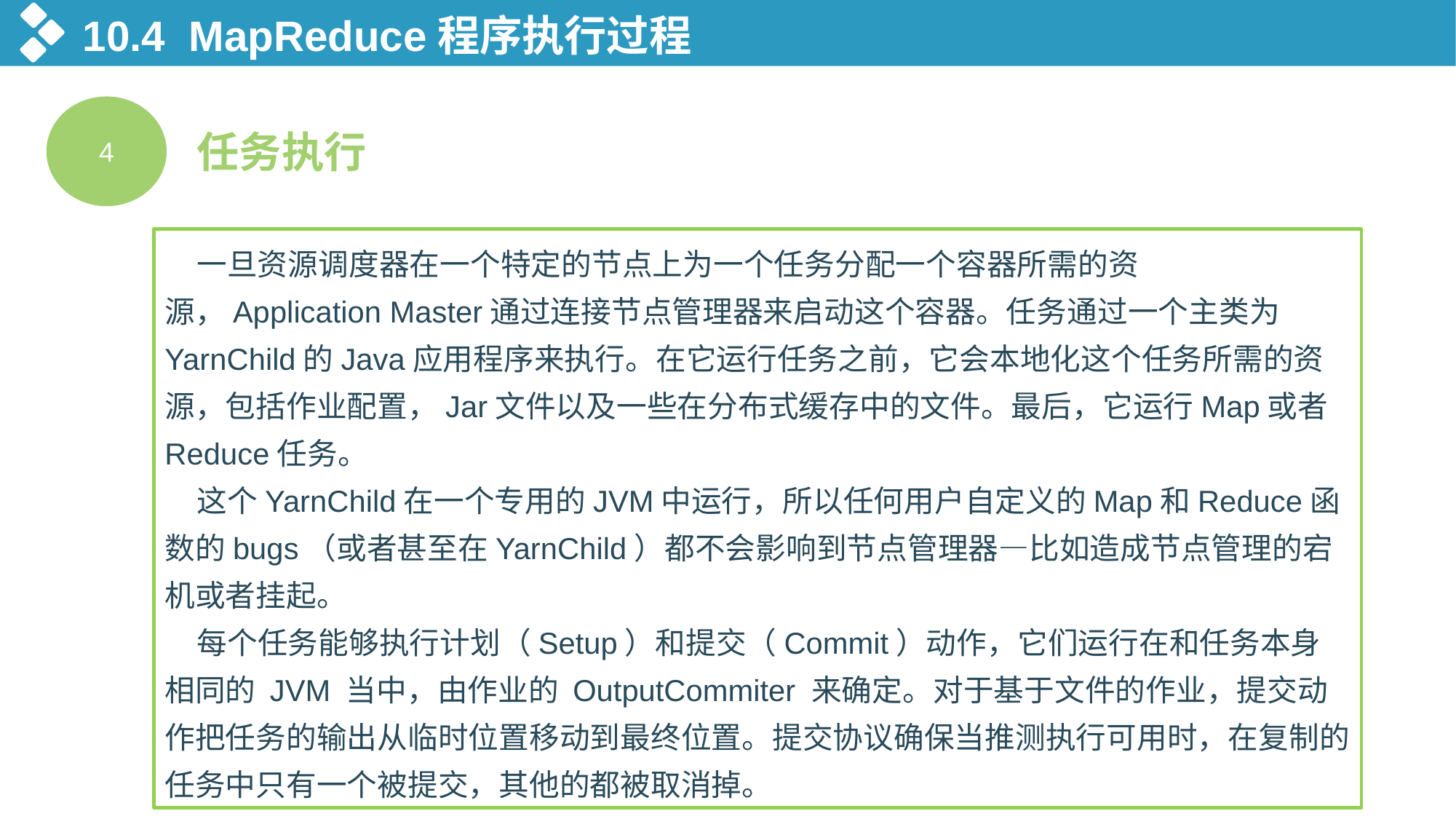

10.4  MapReduce程序执行过程
4
任务执行

一旦资源调度器在一个特定的节点上为一个任务分配一个容器所需的资源，Application Master通过连接节点管理器来启动这个容器。任务通过一个主类为YarnChild的Java应用程序来执行。在它运行任务之前，它会本地化这个任务所需的资源，包括作业配置，Jar文件以及一些在分布式缓存中的文件。最后，它运行Map或者Reduce任务。
这个YarnChild在一个专用的JVM中运行，所以任何用户自定义的Map和Reduce函数的bugs（或者甚至在YarnChild）都不会影响到节点管理器—比如造成节点管理的宕机或者挂起。
每个任务能够执行计划（Setup）和提交（Commit）动作，它们运行在和任务本身相同的 JVM 当中，由作业的 OutputCommiter 来确定。对于基于文件的作业，提交动作把任务的输出从临时位置移动到最终位置。提交协议确保当推测执行可用时，在复制的任务中只有一个被提交，其他的都被取消掉。